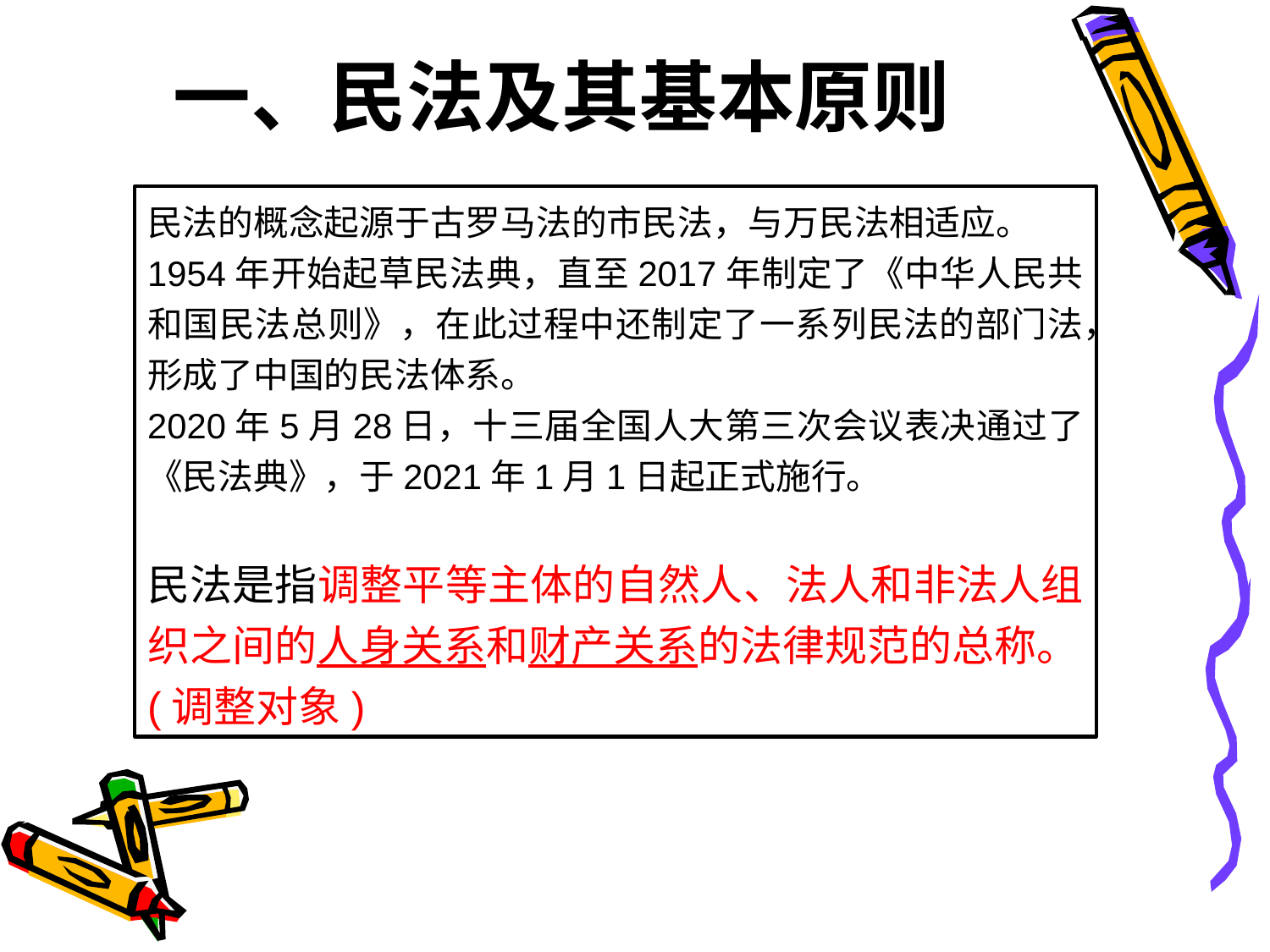

# 一、民法及其基本原则
民法的概念起源于古罗马法的市民法，与万民法相适应。
1954年开始起草民法典，直至2017年制定了《中华人民共和国民法总则》，在此过程中还制定了一系列民法的部门法，形成了中国的民法体系。
2020年5月28日，十三届全国人大第三次会议表决通过了《民法典》，于2021年1月1日起正式施行。

民法是指调整平等主体的自然人、法人和非法人组织之间的人身关系和财产关系的法律规范的总称。(调整对象)